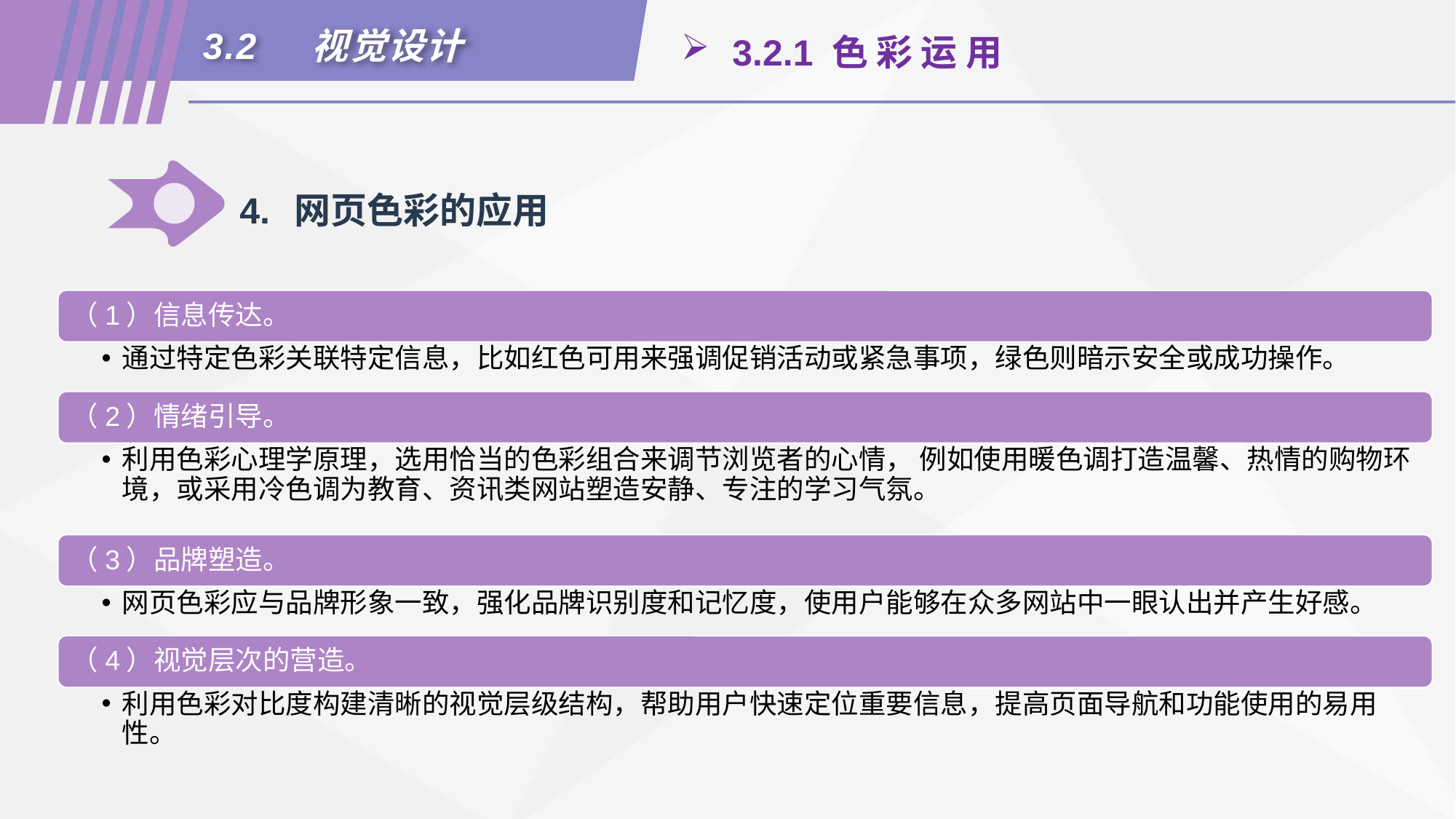

3.2	视觉设计
 3.2.1 色 彩 运 用

4.	网页色彩的应用
（1）信息传达。
通过特定色彩关联特定信息，比如红色可用来强调促销活动或紧急事项，绿色则暗示安全或成功操作。
（2）情绪引导。
利用色彩心理学原理，选用恰当的色彩组合来调节浏览者的心情， 例如使用暖色调打造温馨、热情的购物环境，或采用冷色调为教育、资讯类网站塑造安静、专注的学习气氛。
（3）品牌塑造。
网页色彩应与品牌形象一致，强化品牌识别度和记忆度，使用户能够在众多网站中一眼认出并产生好感。
（4）视觉层次的营造。
利用色彩对比度构建清晰的视觉层级结构，帮助用户快速定位重要信息，提高页面导航和功能使用的易用性。